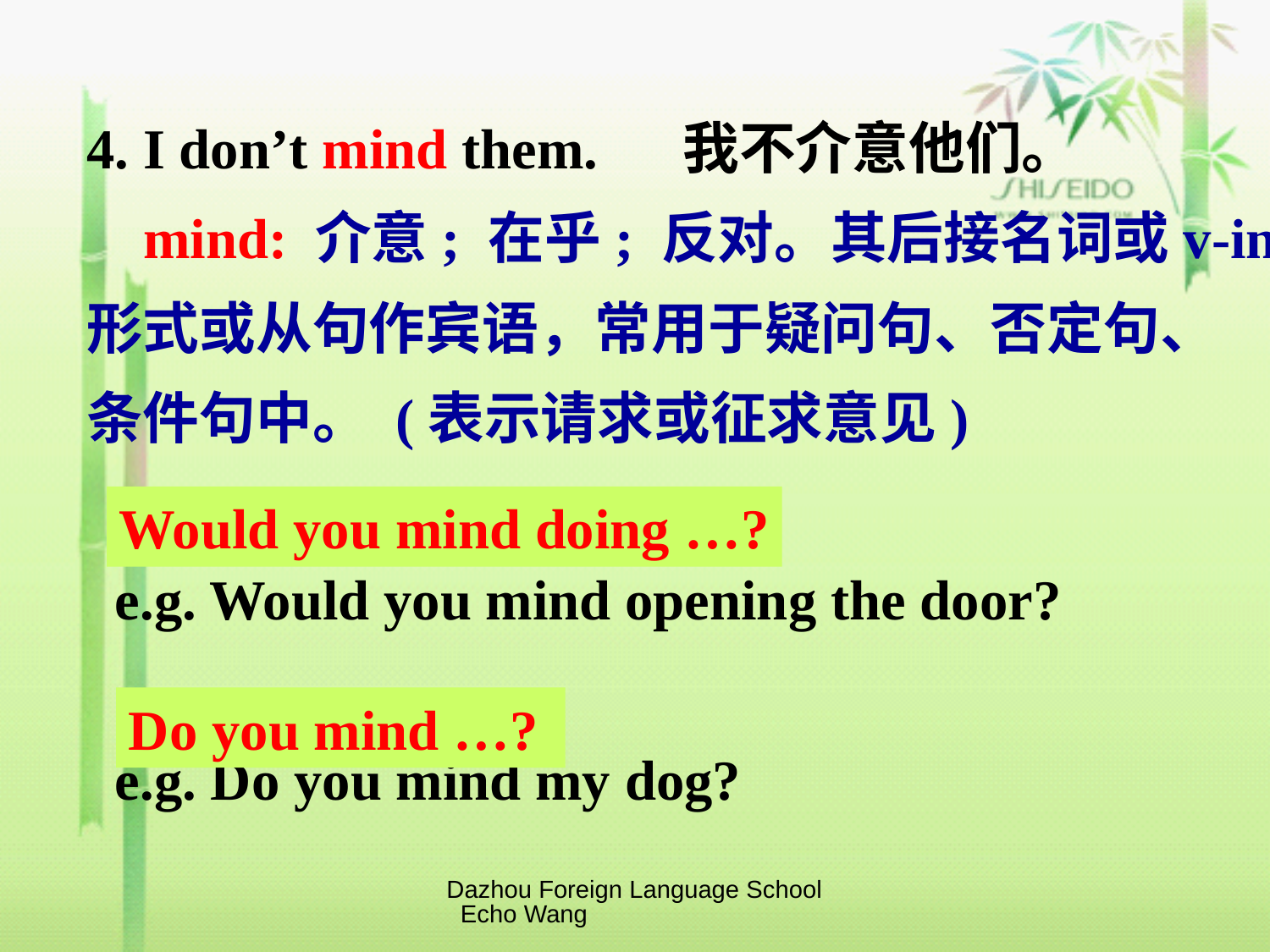

4. I don’t mind them.     我不介意他们。
    mind: 介意; 在乎; 反对。其后接名词或v-ing
形式或从句作宾语，常用于疑问句、否定句、
条件句中。 (表示请求或征求意见)

  e.g. Would you mind opening the door?

  e.g. Do you mind my dog?
Would you mind doing …?
Do you mind …?
Dazhou Foreign Language School  Echo Wang